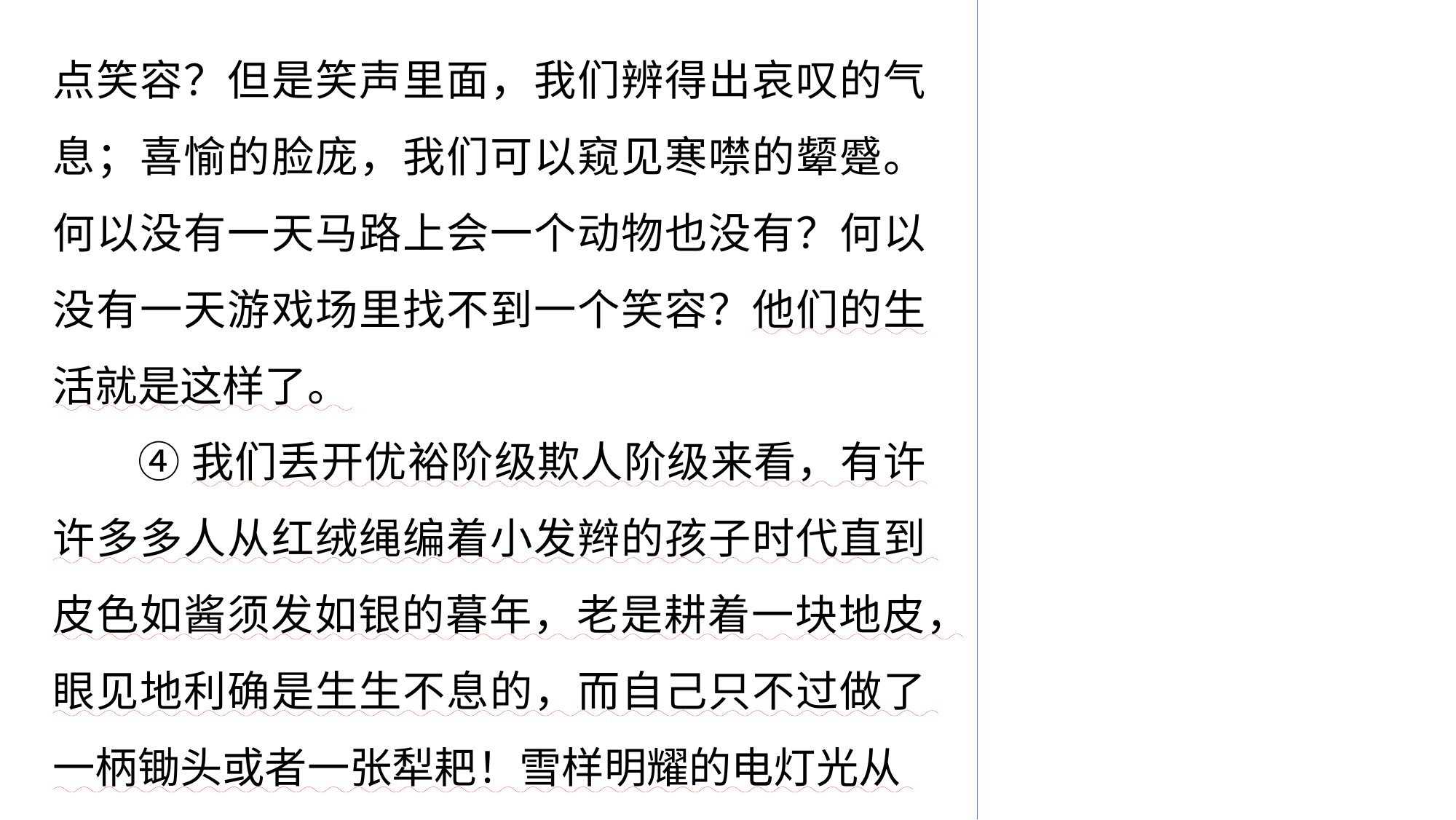

点笑容？但是笑声里面，我们辨得出哀叹的气息；喜愉的脸庞，我们可以窥见寒噤的颦蹙。何以没有一天马路上会一个动物也没有？何以没有一天游戏场里找不到一个笑容？他们的生活就是这样了。
④我们丢开优裕阶级欺人阶级来看，有许许多多人从红绒绳编着小发辫的孩子时代直到皮色如酱须发如银的暮年，老是耕着一块地皮，眼见地利确是生生不息的，而自己只不过做了一柄锄头或者一张犁耙！雪样明耀的电灯光从